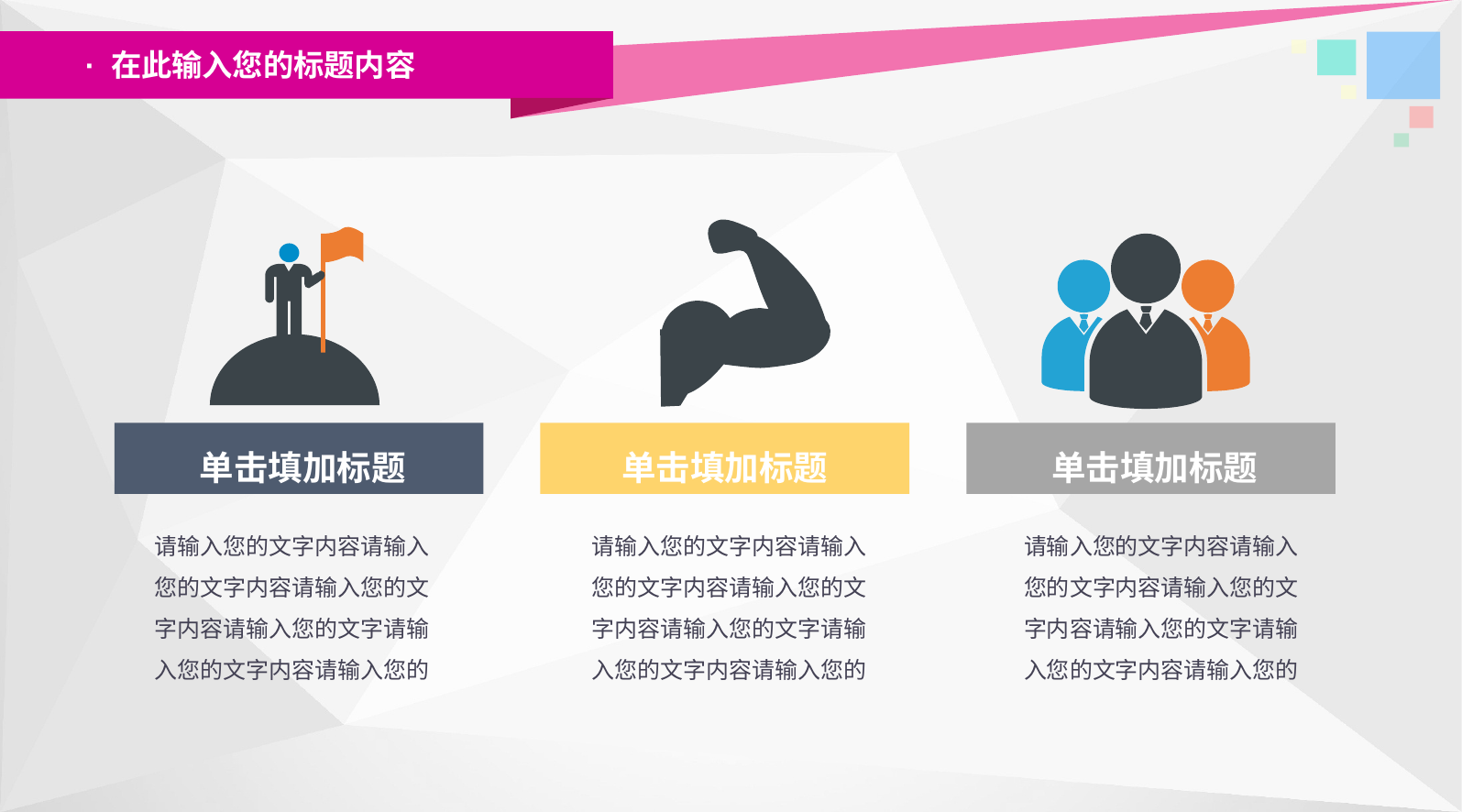

· 在此输入您的标题内容

单击填加标题
单击填加标题
单击填加标题
请输入您的文字内容请输入您的文字内容请输入您的文字内容请输入您的文字请输入您的文字内容请输入您的
请输入您的文字内容请输入您的文字内容请输入您的文字内容请输入您的文字请输入您的文字内容请输入您的
请输入您的文字内容请输入您的文字内容请输入您的文字内容请输入您的文字请输入您的文字内容请输入您的